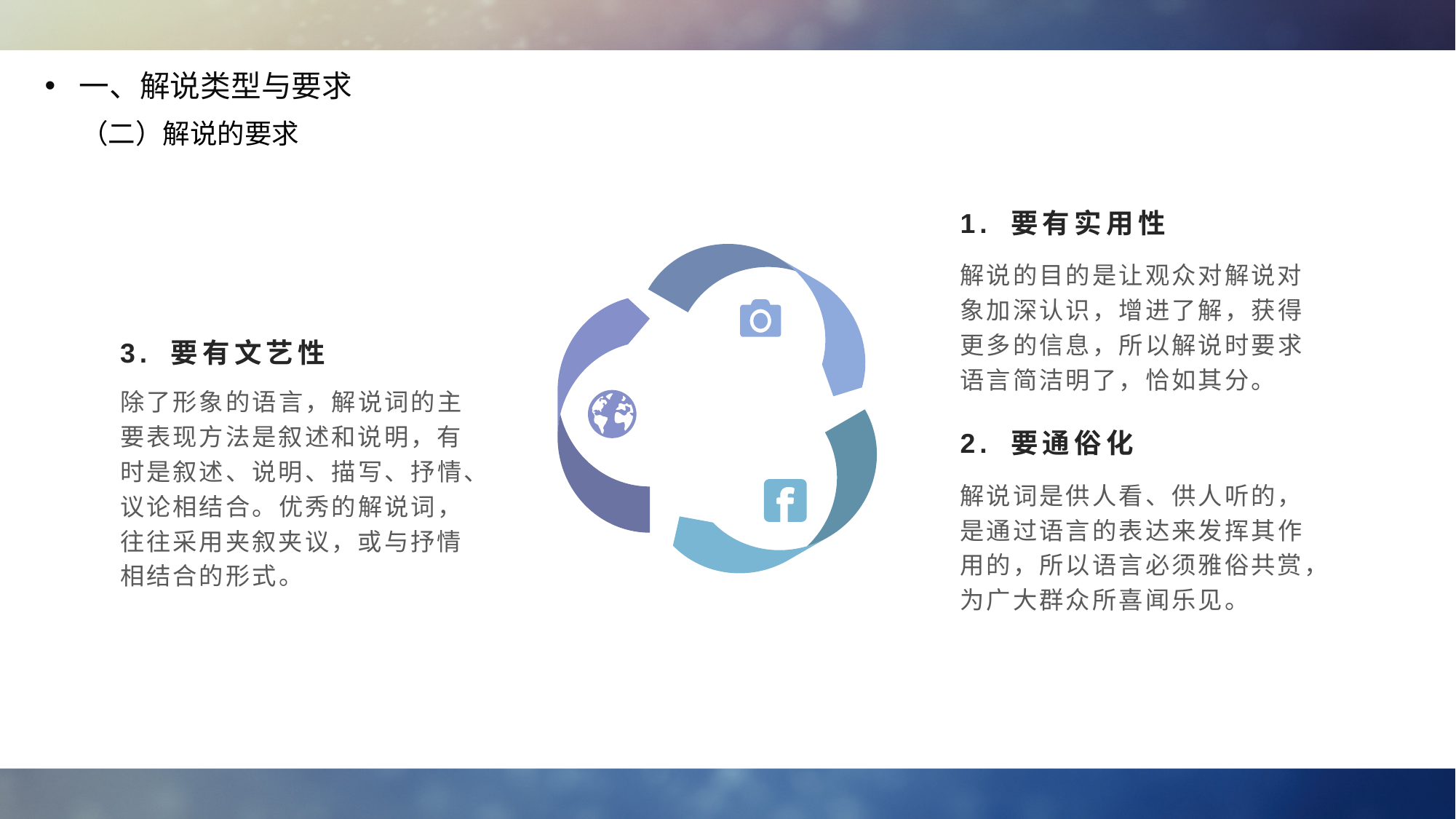

一、解说类型与要求
（二）解说的要求
1. 要有实用性
解说的目的是让观众对解说对象加深认识，增进了解，获得更多的信息，所以解说时要求语言简洁明了，恰如其分。

3. 要有文艺性

除了形象的语言，解说词的主要表现方法是叙述和说明，有时是叙述、说明、描写、抒情、议论相结合。优秀的解说词，往往采用夹叙夹议，或与抒情相结合的形式。

2. 要通俗化

解说词是供人看、供人听的，是通过语言的表达来发挥其作用的，所以语言必须雅俗共赏，为广大群众所喜闻乐见。